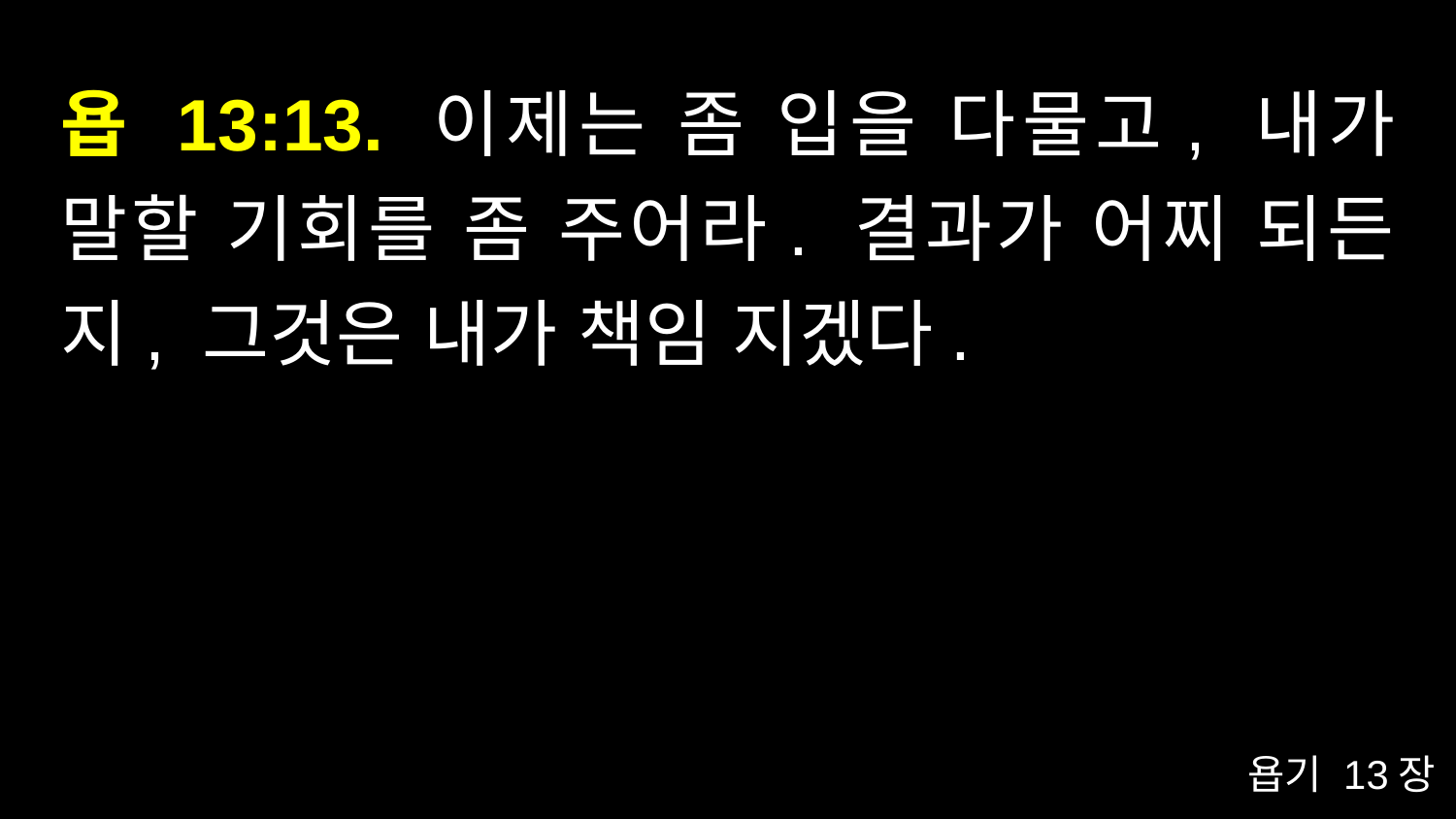

# 욥 13:13. 이제는 좀 입을 다물고, 내가 말할 기회를 좀 주어라. 결과가 어찌 되든지, 그것은 내가 책임 지겠다.
욥기 13장